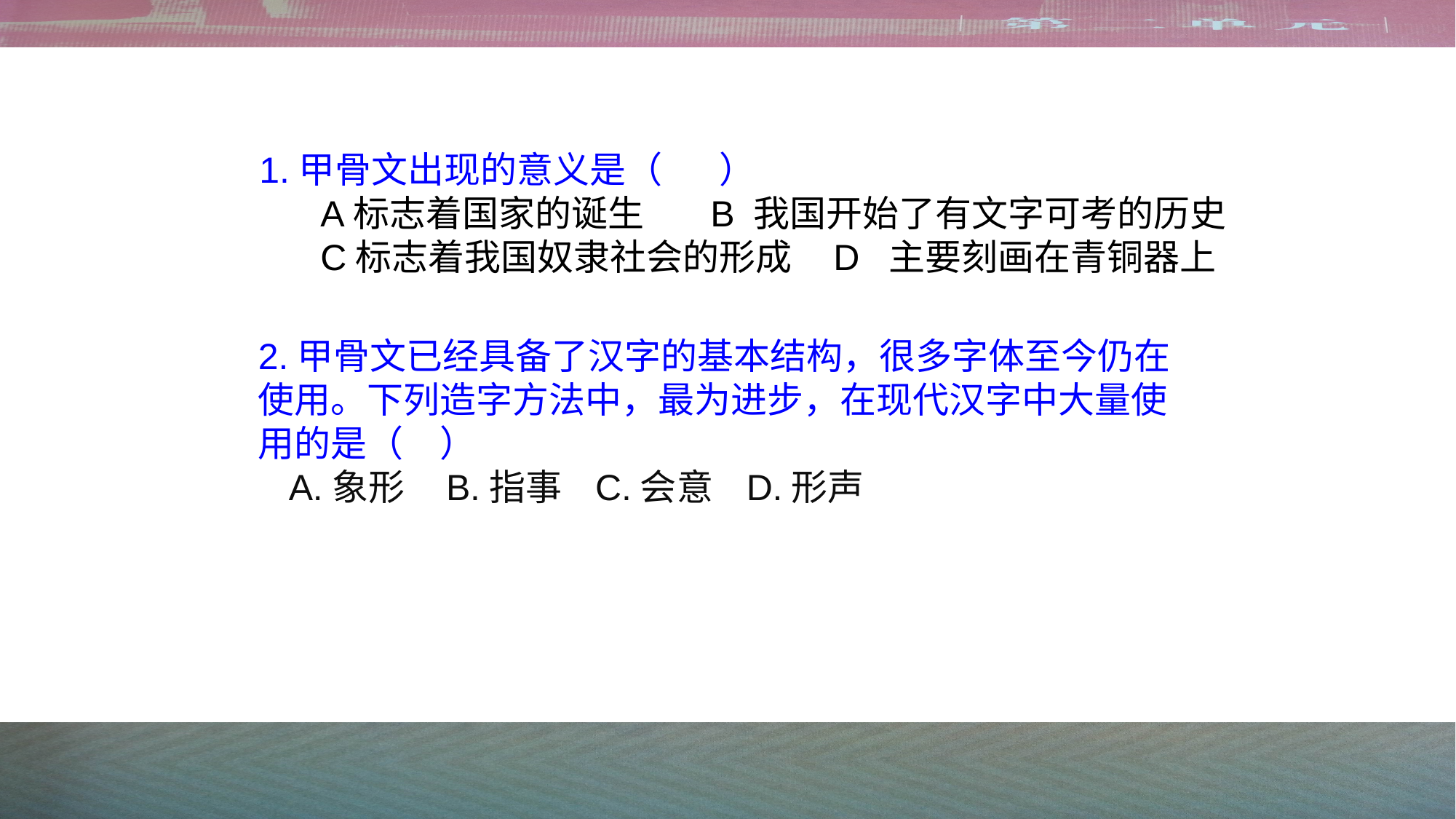

1.甲骨文出现的意义是（       ）
      A标志着国家的诞生       B 我国开始了有文字可考的历史
      C标志着我国奴隶社会的形成    D  主要刻画在青铜器上
2.甲骨文已经具备了汉字的基本结构，很多字体至今仍在使用。下列造字方法中，最为进步，在现代汉字中大量使用的是（　）
   A.象形    B.指事   C.会意   D.形声